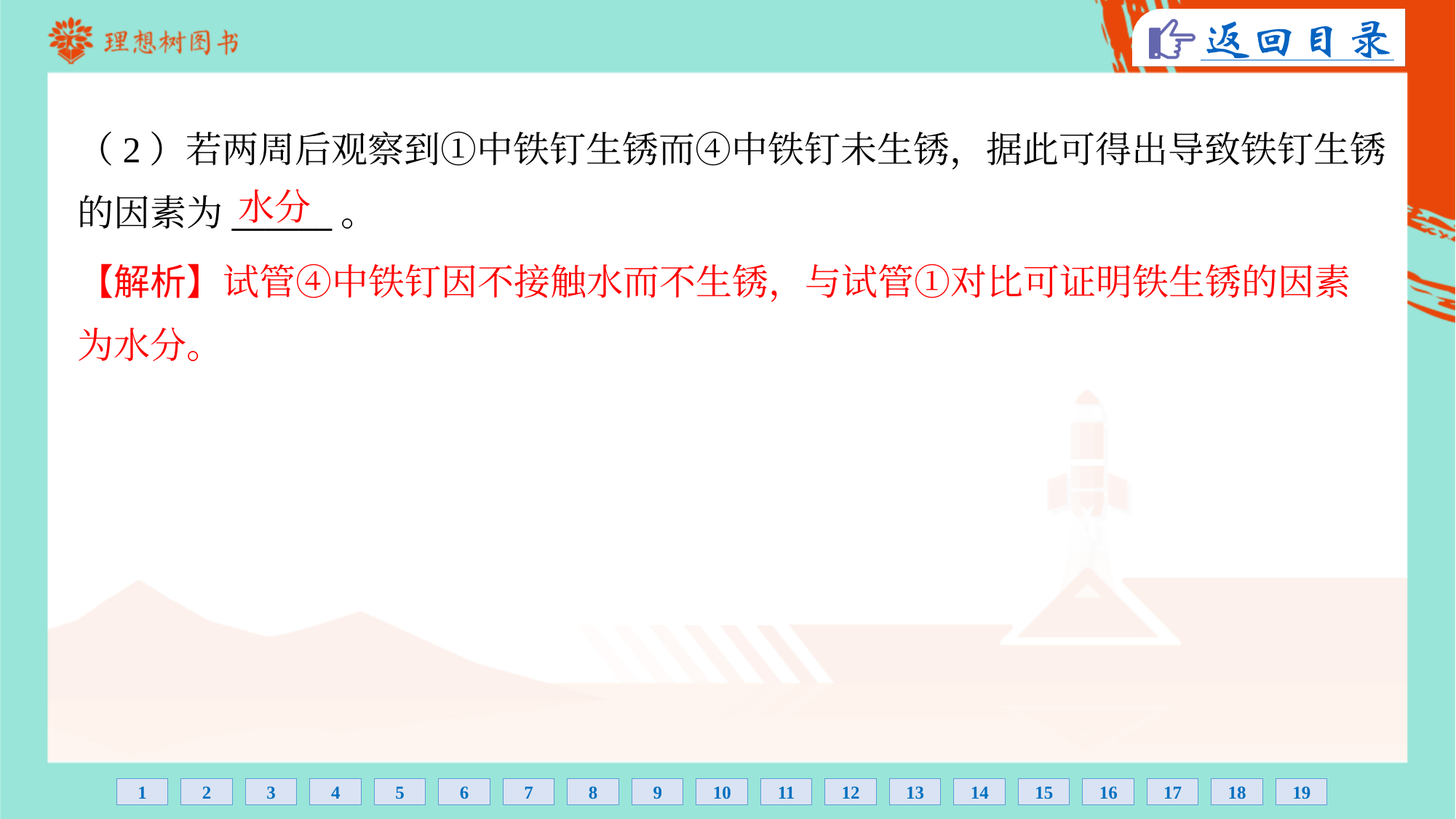

（2）若两周后观察到①中铁钉生锈而④中铁钉未生锈，据此可得出导致铁钉生锈
的因素为______。
水分
【解析】试管④中铁钉因不接触水而不生锈，与试管①对比可证明铁生锈的因素
为水分。